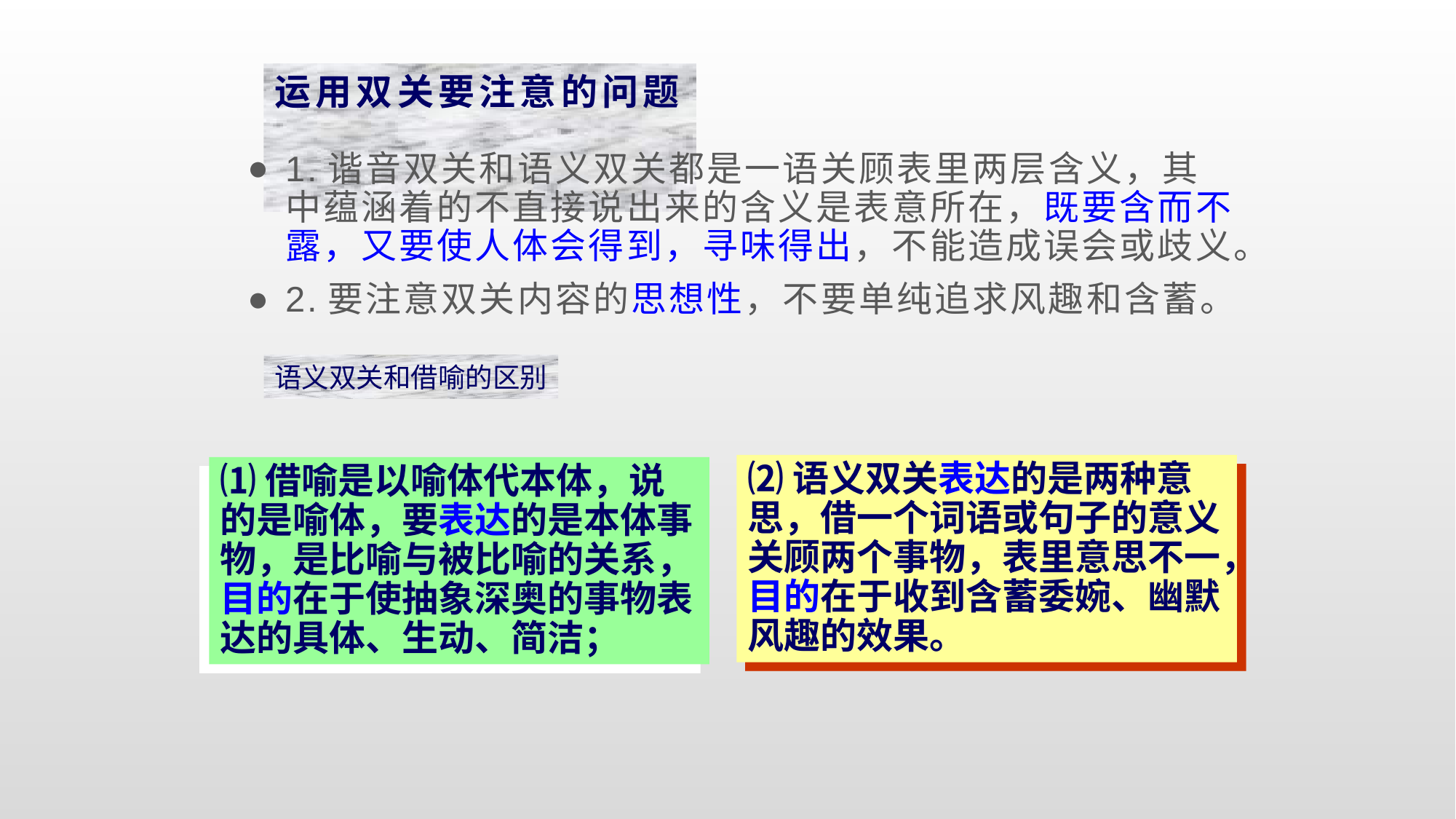

# 运用双关要注意的问题
1.谐音双关和语义双关都是一语关顾表里两层含义，其中蕴涵着的不直接说出来的含义是表意所在，既要含而不露，又要使人体会得到，寻味得出，不能造成误会或歧义。
2.要注意双关内容的思想性，不要单纯追求风趣和含蓄。
语义双关和借喻的区别
⑵语义双关表达的是两种意思，借一个词语或句子的意义关顾两个事物，表里意思不一，目的在于收到含蓄委婉、幽默风趣的效果。
⑴借喻是以喻体代本体，说的是喻体，要表达的是本体事物，是比喻与被比喻的关系，目的在于使抽象深奥的事物表达的具体、生动、简洁；